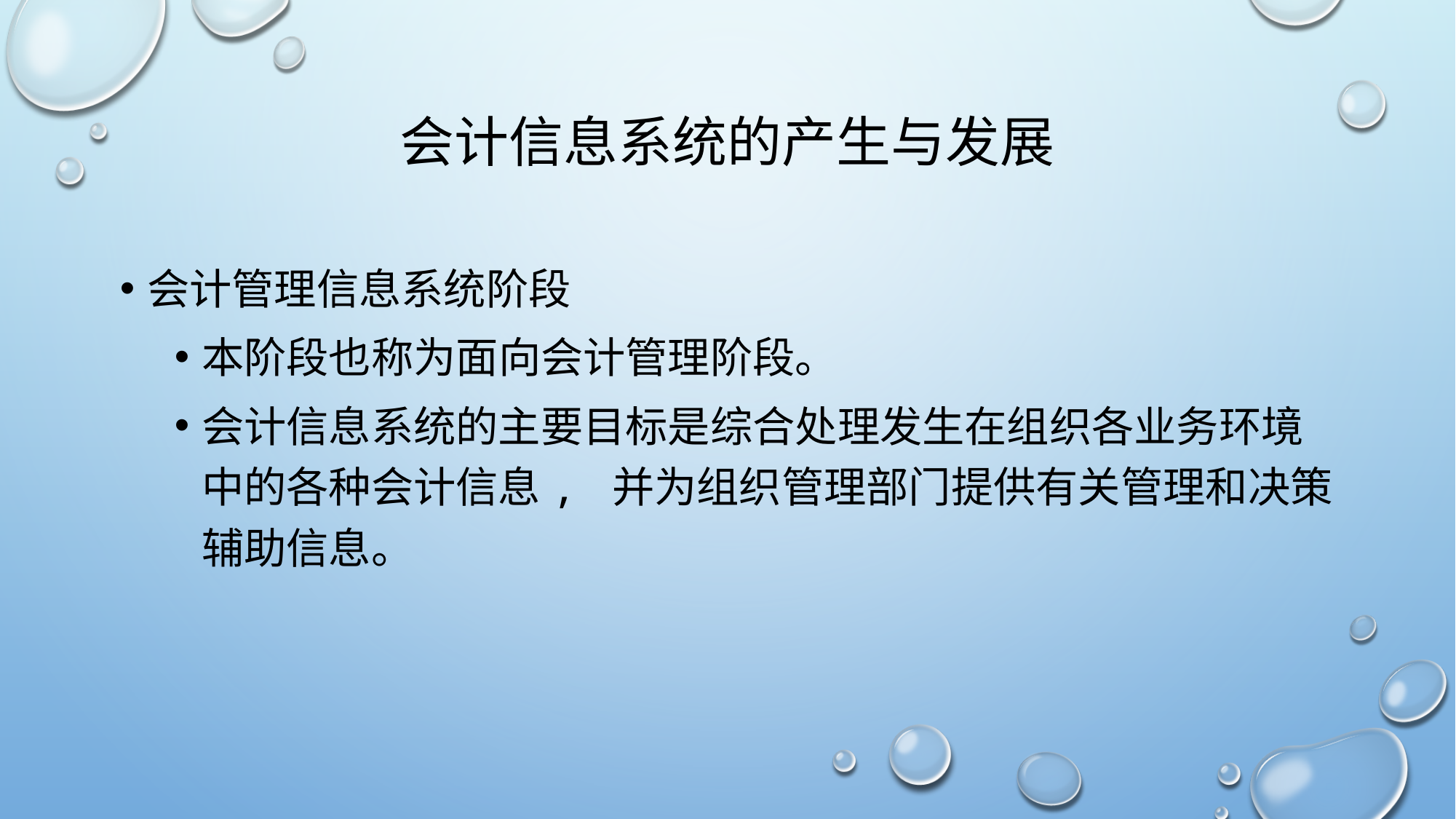

# 会计信息系统的产生与发展
会计管理信息系统阶段
本阶段也称为面向会计管理阶段。
会计信息系统的主要目标是综合处理发生在组织各业务环境中的各种会计信息, 并为组织管理部门提供有关管理和决策辅助信息。